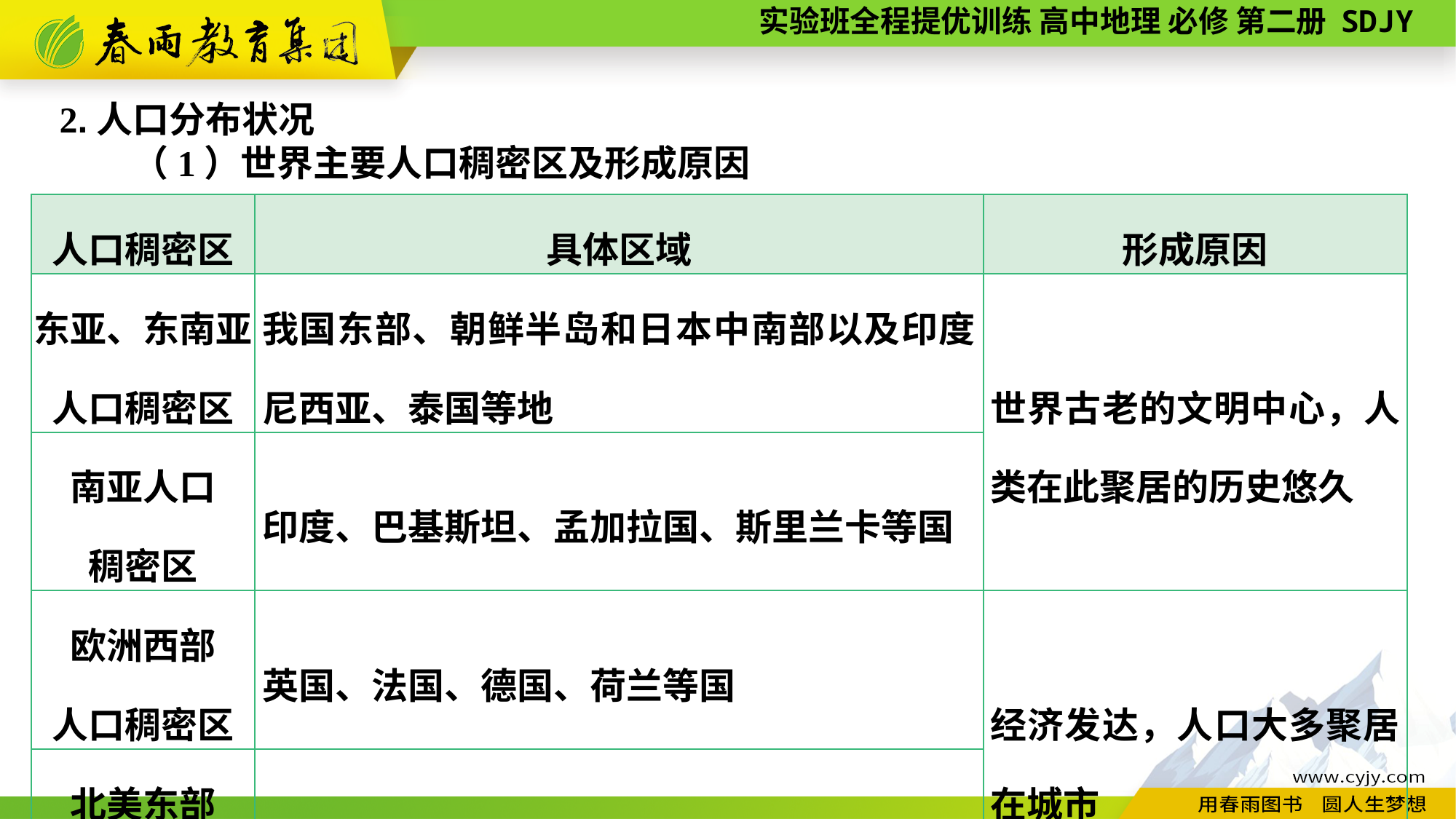

2.人口分布状况
　　（1）世界主要人口稠密区及形成原因
| 人口稠密区 | 具体区域 | 形成原因 |
| --- | --- | --- |
| 东亚、东南亚 人口稠密区 | 我国东部、朝鲜半岛和日本中南部以及印度尼西亚、泰国等地 | 世界古老的文明中心，人类在此聚居的历史悠久 |
| 南亚人口 稠密区 | 印度、巴基斯坦、孟加拉国、斯里兰卡等国 |  |
| 欧洲西部 人口稠密区 | 英国、法国、德国、荷兰等国 | 经济发达，人口大多聚居在城市 |
| 北美东部 人口稠密区 | 美国东北部和加拿大南部五大湖附近等 |  |